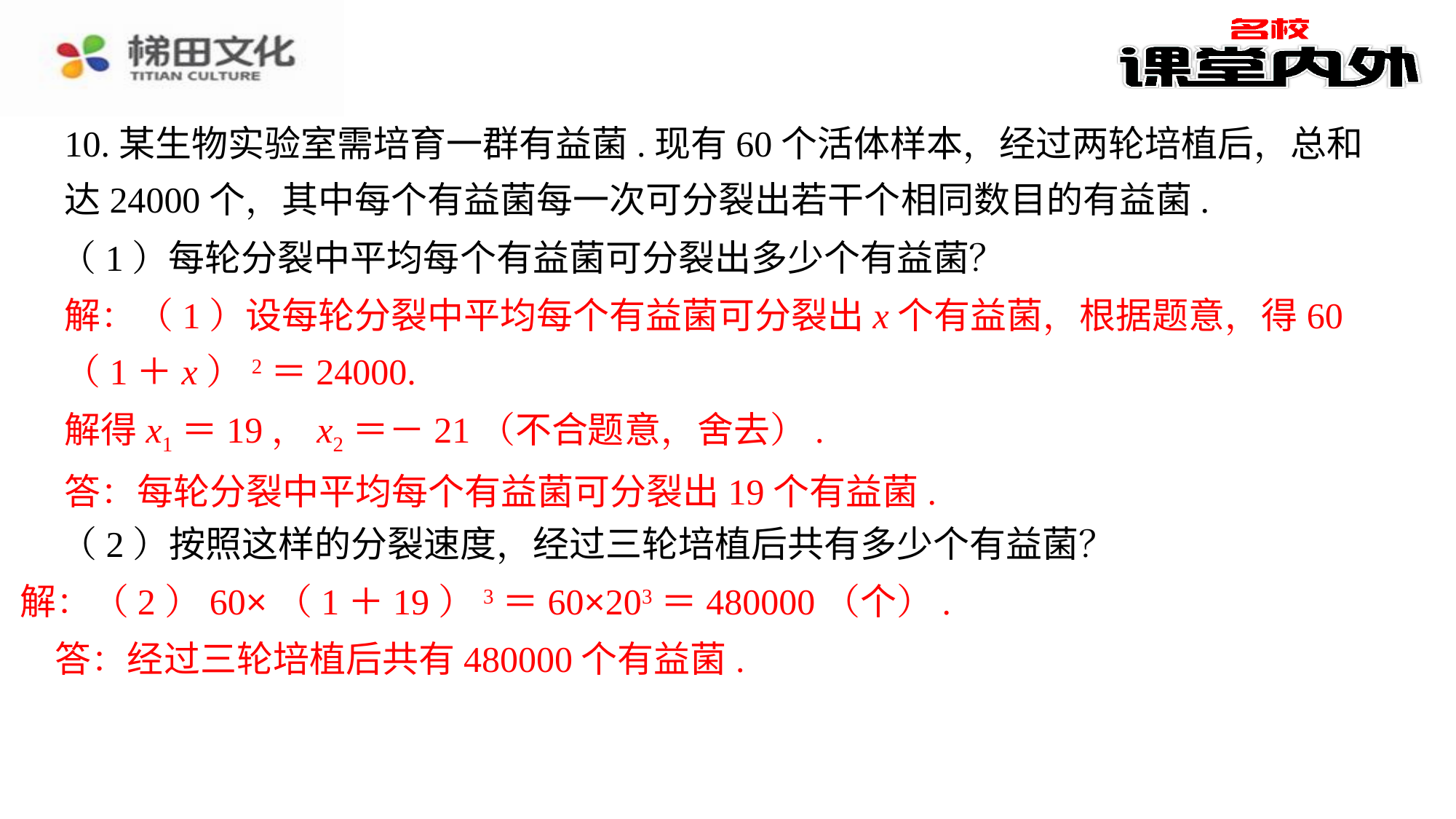

10.某生物实验室需培育一群有益菌.现有60个活体样本，经过两轮培植后，总和达24000个，其中每个有益菌每一次可分裂出若干个相同数目的有益菌.
（1）每轮分裂中平均每个有益菌可分裂出多少个有益菌？
解：（1）设每轮分裂中平均每个有益菌可分裂出x个有益菌，根据题意，得60（1＋x）2＝24000.
解得x1＝19，x2＝－21（不合题意，舍去）.
答：每轮分裂中平均每个有益菌可分裂出19个有益菌.
（2）按照这样的分裂速度，经过三轮培植后共有多少个有益菌？
解：（2）60×（1＋19）3＝60×203＝480000（个）.
答：经过三轮培植后共有480000个有益菌.